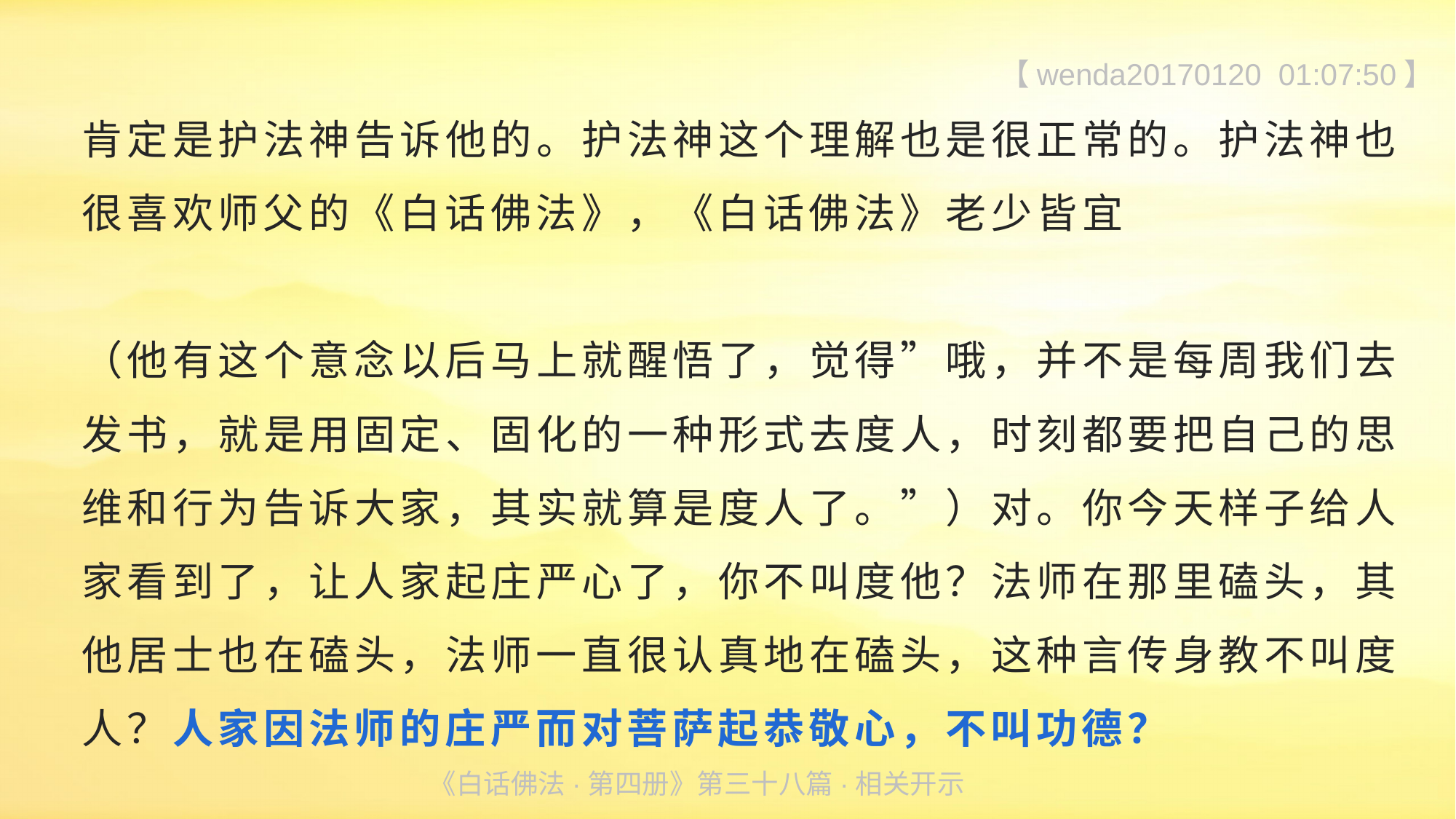

【wenda20170120  01:07:50】
肯定是护法神告诉他的。护法神这个理解也是很正常的。护法神也很喜欢师父的《白话佛法》，《白话佛法》老少皆宜

（他有这个意念以后马上就醒悟了，觉得”哦，并不是每周我们去发书，就是用固定、固化的一种形式去度人，时刻都要把自己的思维和行为告诉大家，其实就算是度人了。”）对。你今天样子给人家看到了，让人家起庄严心了，你不叫度他？法师在那里磕头，其他居士也在磕头，法师一直很认真地在磕头，这种言传身教不叫度人？人家因法师的庄严而对菩萨起恭敬心，不叫功德？
《白话佛法·第四册》第三十八篇·相关开示